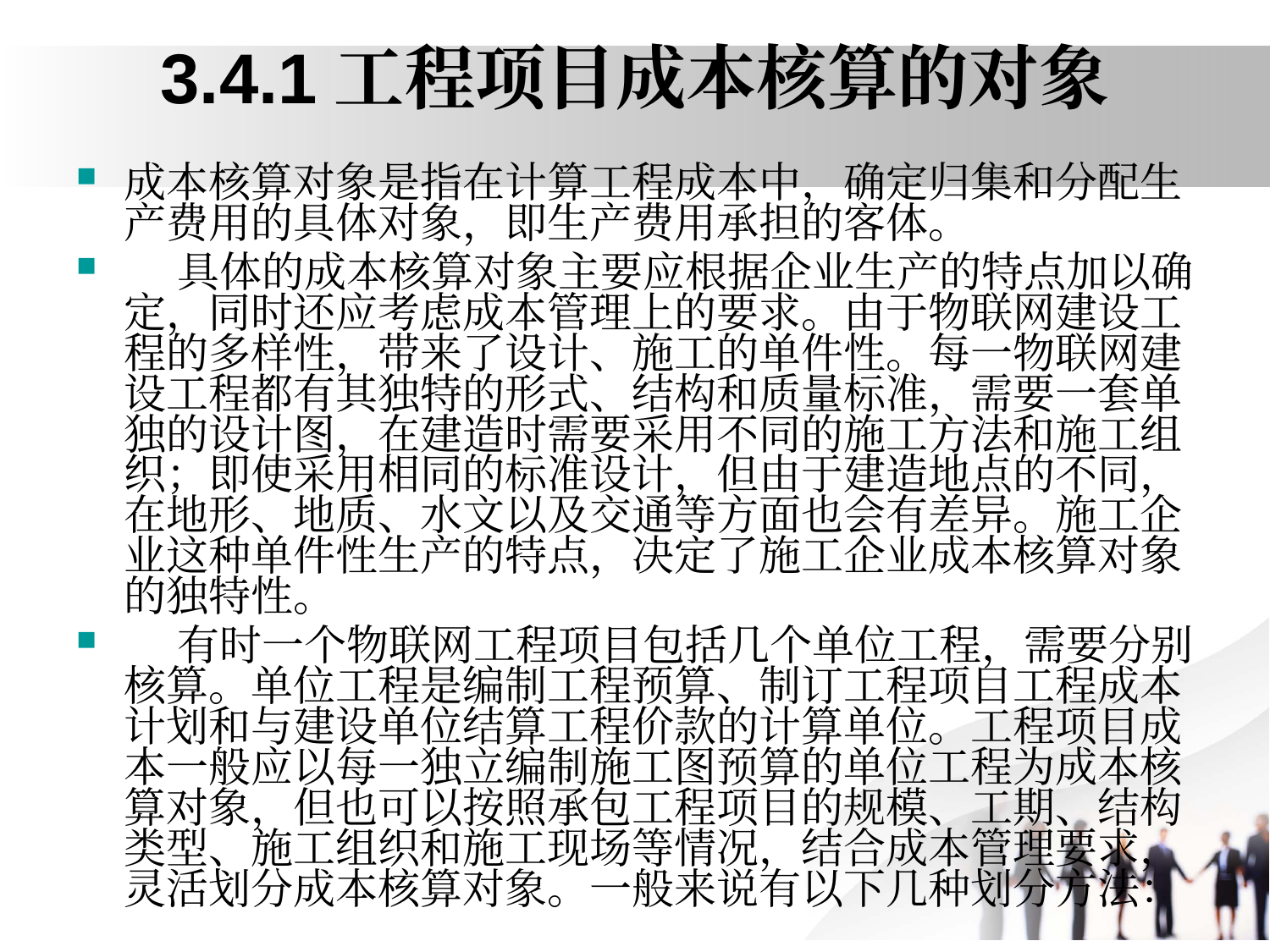

# 3.4.1工程项目成本核算的对象
成本核算对象是指在计算工程成本中，确定归集和分配生产费用的具体对象，即生产费用承担的客体。
    具体的成本核算对象主要应根据企业生产的特点加以确定，同时还应考虑成本管理上的要求。由于物联网建设工程的多样性，带来了设计、施工的单件性。每一物联网建设工程都有其独特的形式、结构和质量标准，需要一套单独的设计图，在建造时需要采用不同的施工方法和施工组织；即使采用相同的标准设计，但由于建造地点的不同，在地形、地质、水文以及交通等方面也会有差异。施工企业这种单件性生产的特点，决定了施工企业成本核算对象的独特性。
    有时一个物联网工程项目包括几个单位工程，需要分别核算。单位工程是编制工程预算、制订工程项目工程成本计划和与建设单位结算工程价款的计算单位。工程项目成本一般应以每一独立编制施工图预算的单位工程为成本核算对象，但也可以按照承包工程项目的规模、工期、结构类型、施工组织和施工现场等情况，结合成本管理要求，灵活划分成本核算对象。一般来说有以下几种划分方法：